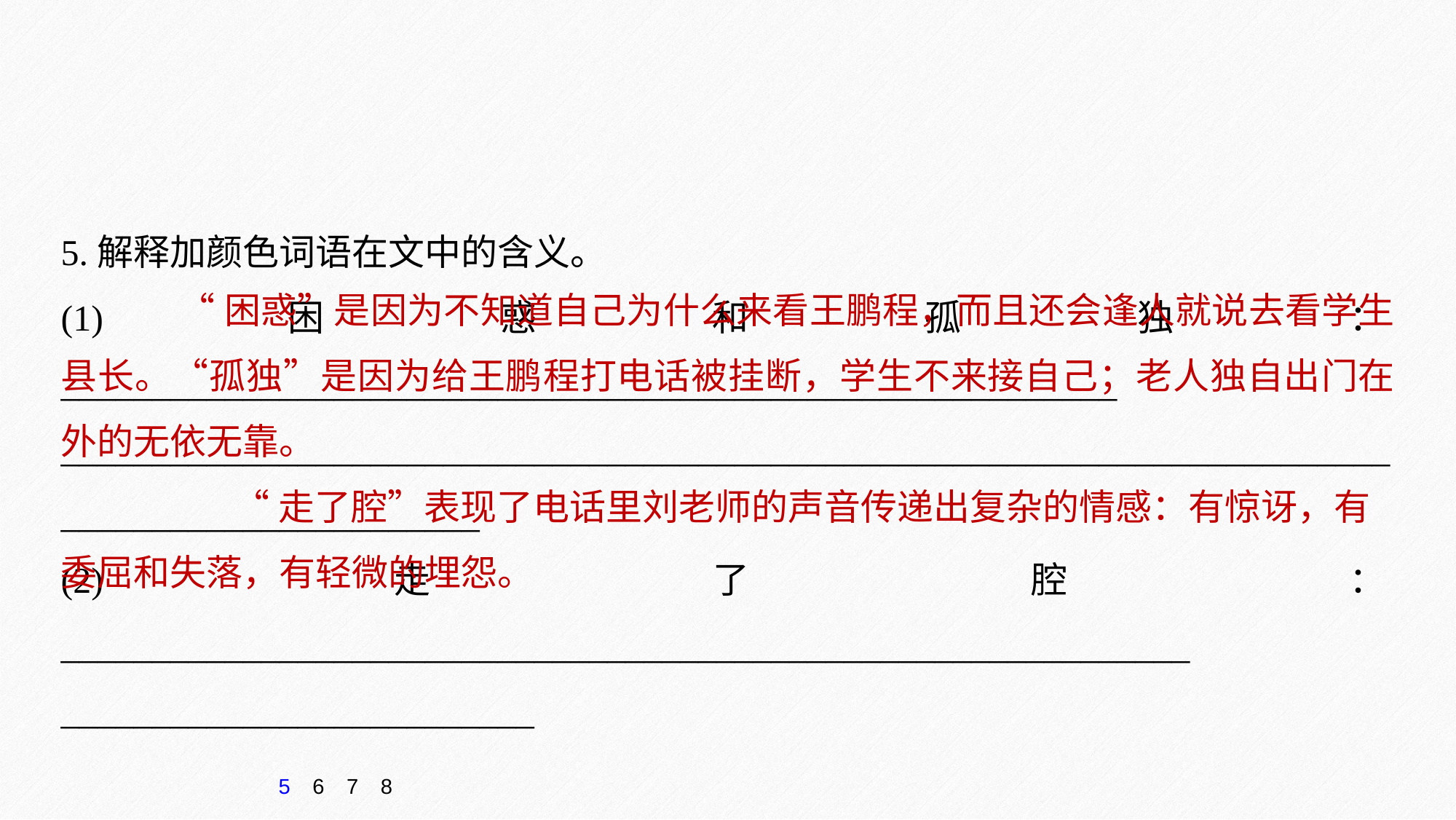

5.解释加颜色词语在文中的含义。
(1)困惑和孤独：__________________________________________________________
________________________________________________________________________________________________
(2)走了腔：______________________________________________________________
__________________________
              “困惑”是因为不知道自己为什么来看王鹏程，而且还会逢人就说去看学生县长。“孤独”是因为给王鹏程打电话被挂断，学生不来接自己；老人独自出门在外的无依无靠。
                     “走了腔”表现了电话里刘老师的声音传递出复杂的情感：有惊讶，有委屈和失落，有轻微的埋怨。
5
6
7
8